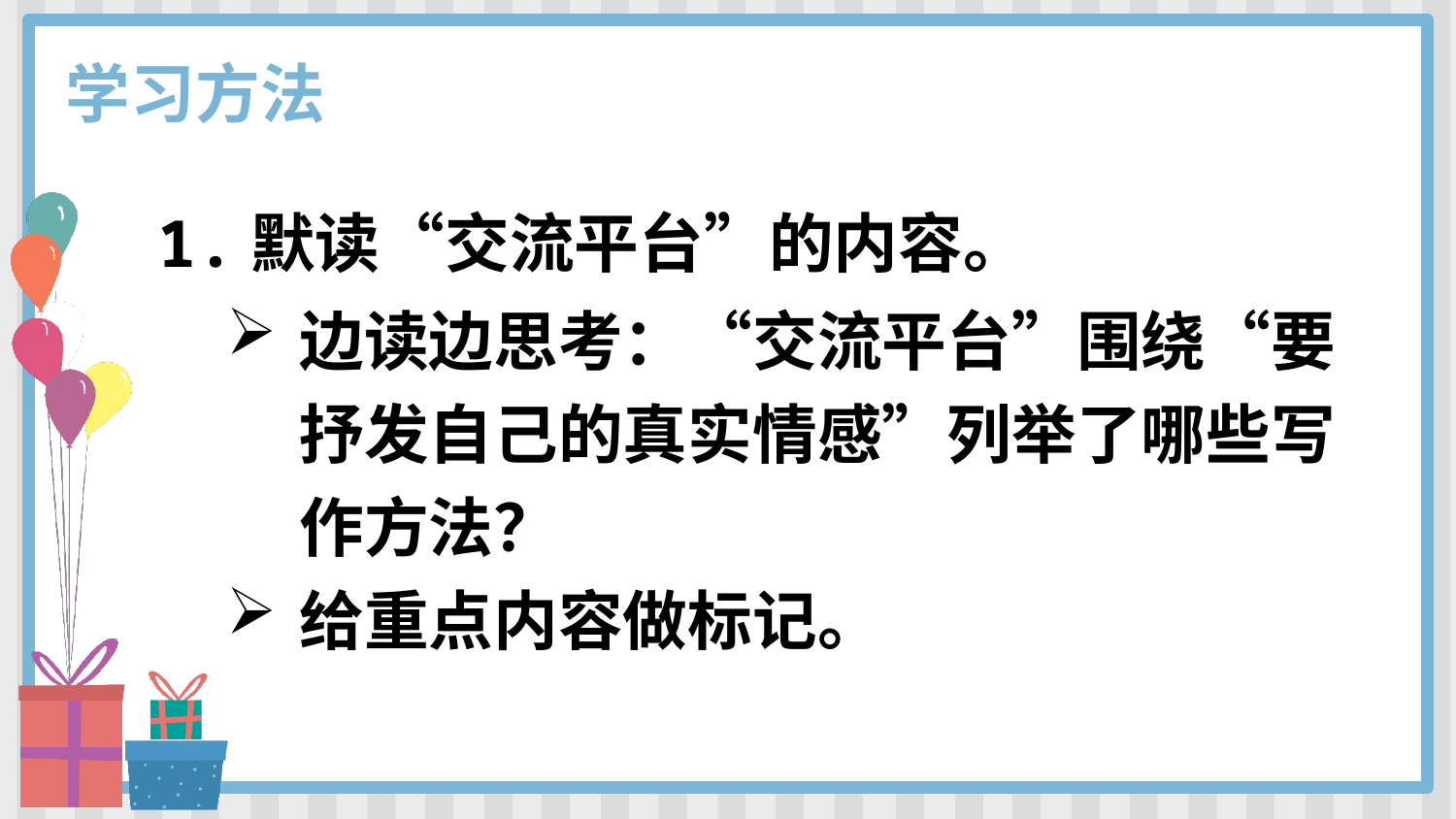

学习方法
1.默读“交流平台”的内容。
边读边思考：“交流平台”围绕“要抒发自己的真实情感”列举了哪些写作方法？
给重点内容做标记。